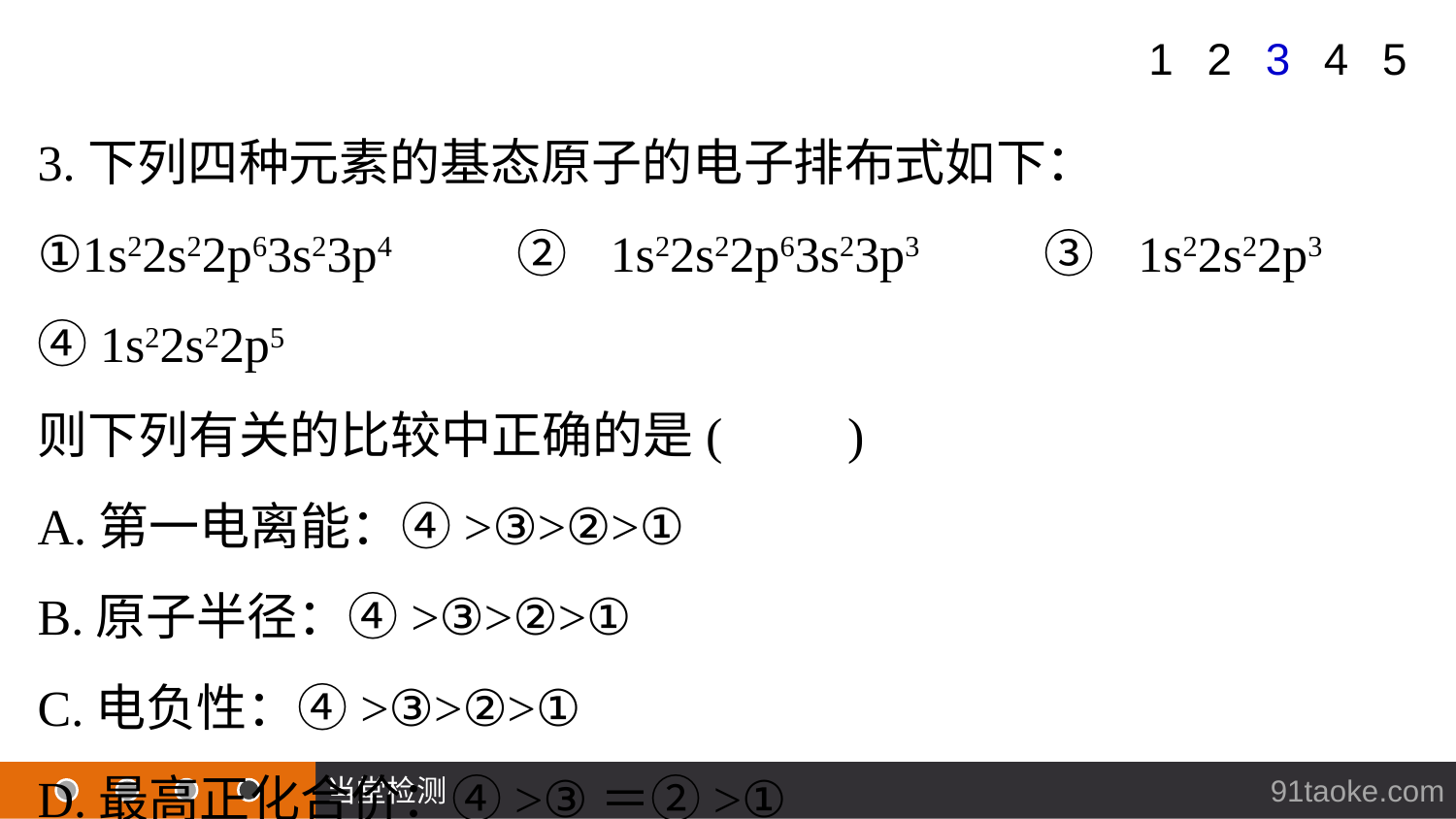

1
2
3
4
5
3.下列四种元素的基态原子的电子排布式如下：
①1s22s22p63s23p4　②1s22s22p63s23p3　③1s22s22p3　④1s22s22p5
则下列有关的比较中正确的是(　　)
A.第一电离能：④>③>②>①
B.原子半径：④>③>②>①
C.电负性：④>③>②>①
D.最高正化合价：④>③＝②>①